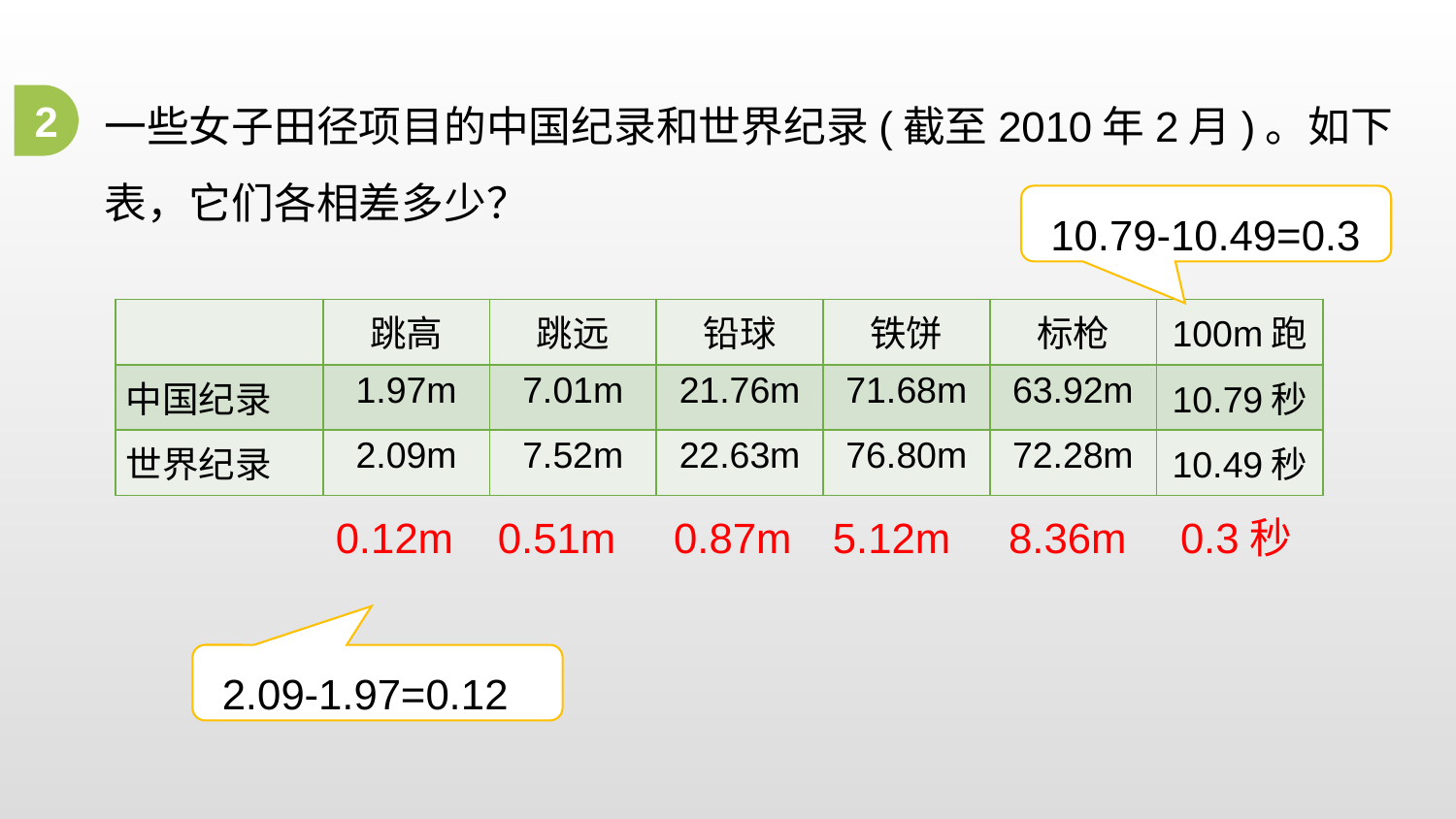

一些女子田径项目的中国纪录和世界纪录(截至2010年2月)。如下表，它们各相差多少？
2
10.79-10.49=0.3

|  | 跳高 | 跳远 | 铅球 | 铁饼 | 标枪 | 100m跑 |
| --- | --- | --- | --- | --- | --- | --- |
| 中国纪录 | 1.97m | 7.01m | 21.76m | 71.68m | 63.92m | 10.79秒 |
| 世界纪录 | 2.09m | 7.52m | 22.63m | 76.80m | 72.28m | 10.49秒 |
0.12m
0.51m
0.87m
5.12m
8.36m
0.3秒
2.09-1.97=0.12